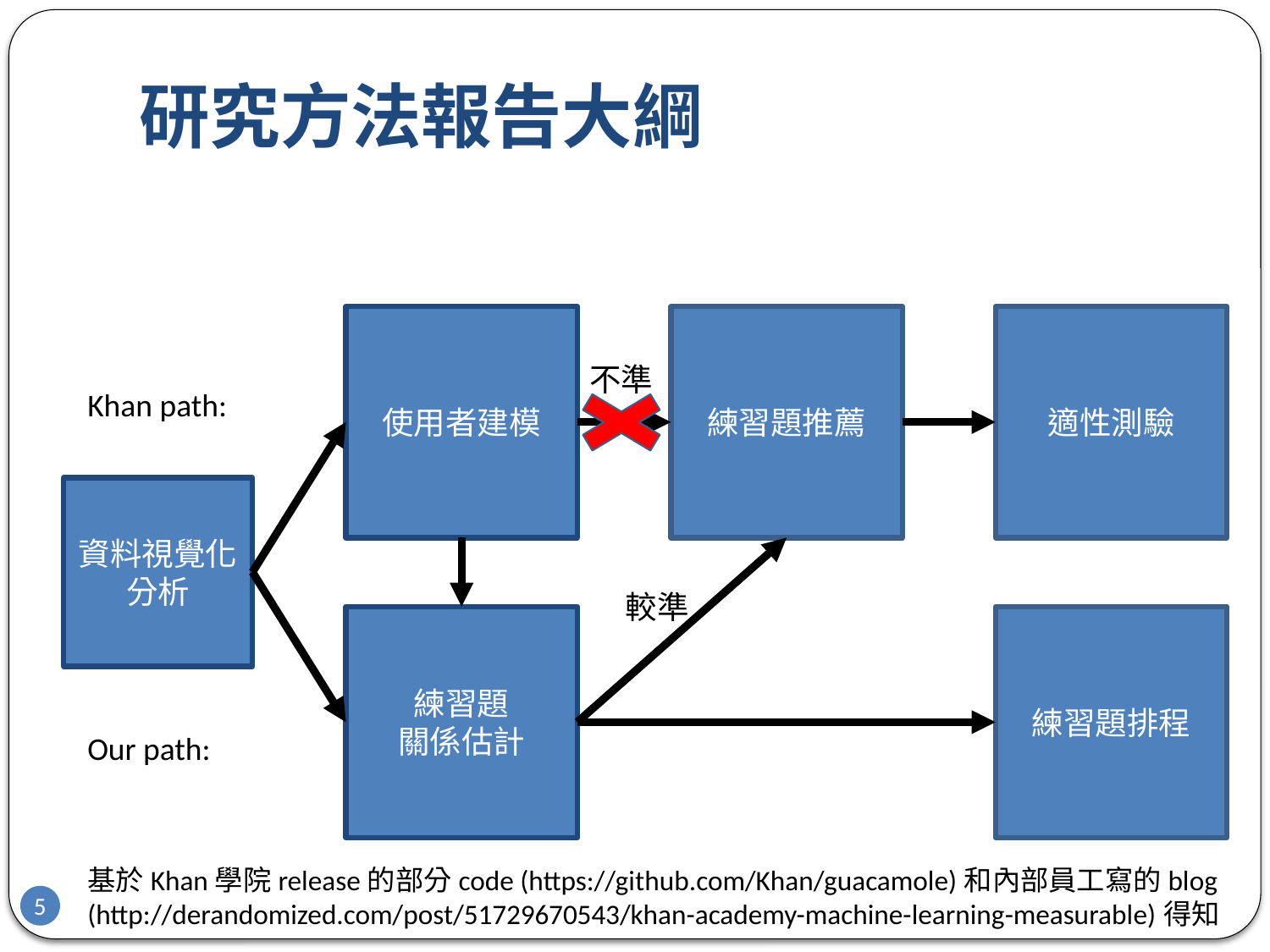

# 研究方法報告大綱
使用者建模
練習題推薦
適性測驗
不準
Khan path:

資料視覺化
分析
較準
練習題排程
練習題
關係估計
Our path:
基於Khan學院release的部分code (https://github.com/Khan/guacamole)和內部員工寫的blog (http://derandomized.com/post/51729670543/khan-academy-machine-learning-measurable)得知
5